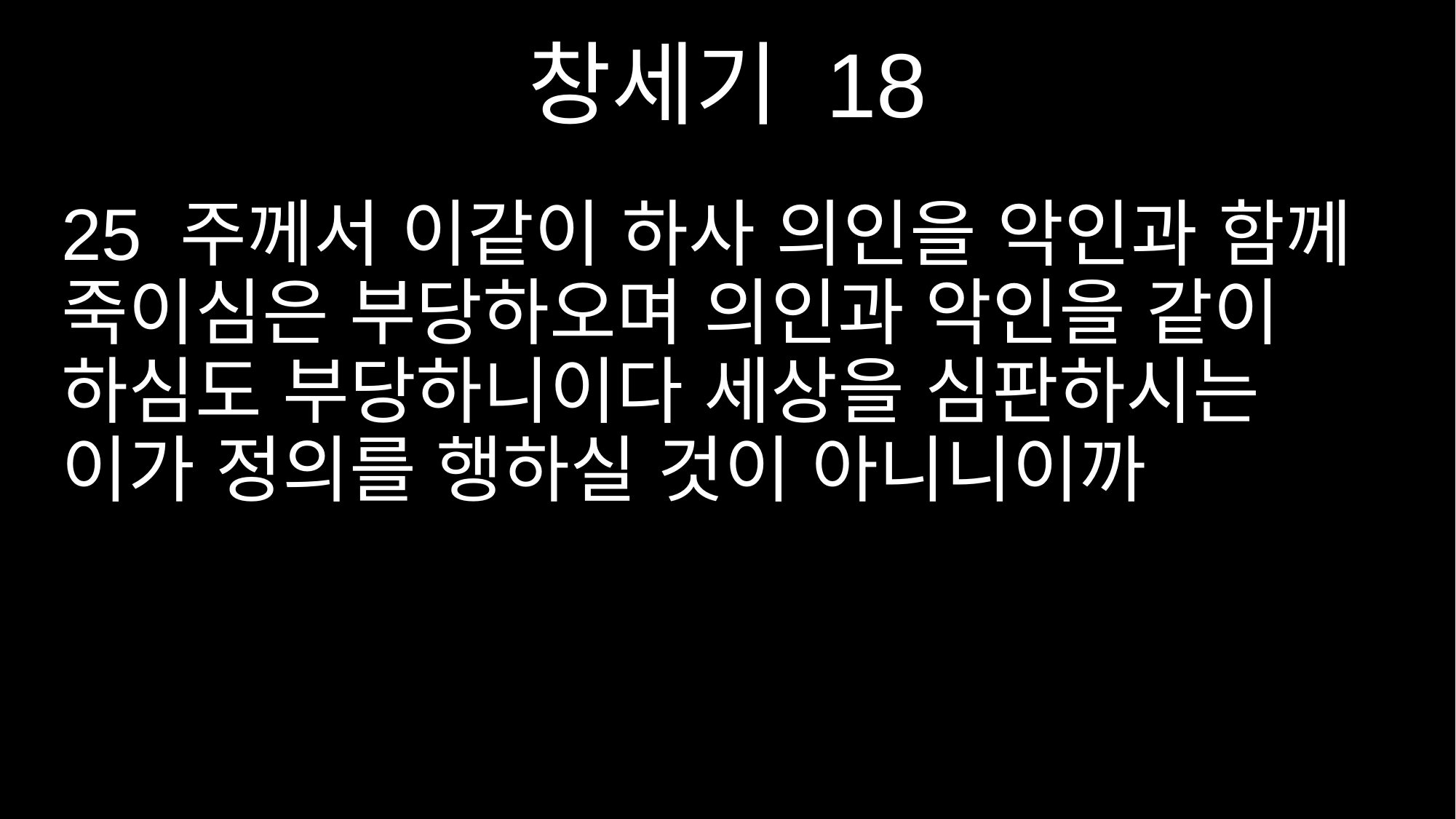

창세기 18
25 주께서 이같이 하사 의인을 악인과 함께 죽이심은 부당하오며 의인과 악인을 같이 하심도 부당하니이다 세상을 심판하시는 이가 정의를 행하실 것이 아니니이까